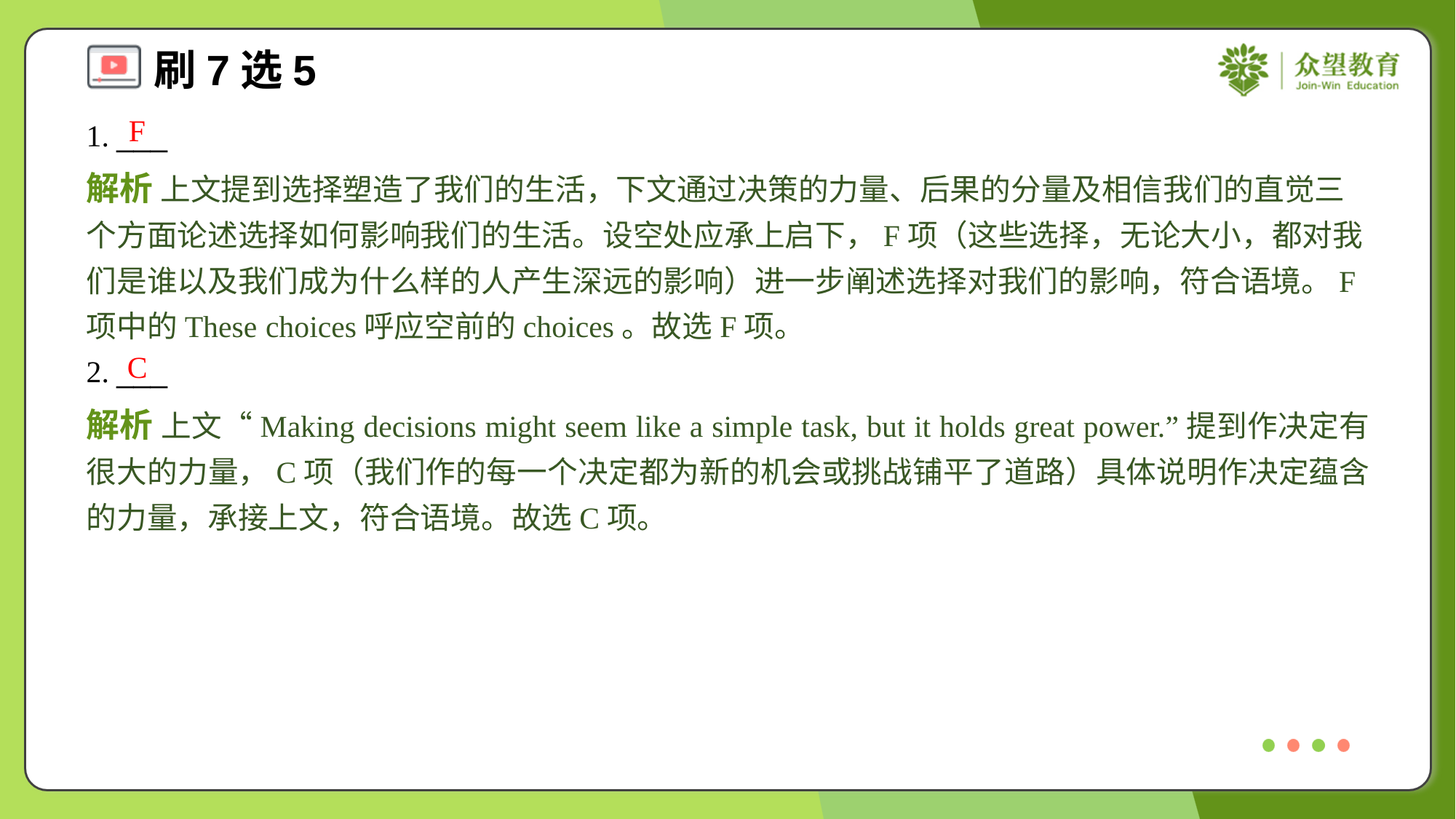

F
1. ___
解析 上文提到选择塑造了我们的生活，下文通过决策的力量、后果的分量及相信我们的直觉三个方面论述选择如何影响我们的生活。设空处应承上启下，F项（这些选择，无论大小，都对我们是谁以及我们成为什么样的人产生深远的影响）进一步阐述选择对我们的影响，符合语境。F项中的These choices呼应空前的choices。故选F项。
C
2. ___
解析 上文“Making decisions might seem like a simple task, but it holds great power.”提到作决定有很大的力量，C项（我们作的每一个决定都为新的机会或挑战铺平了道路）具体说明作决定蕴含的力量，承接上文，符合语境。故选C项。